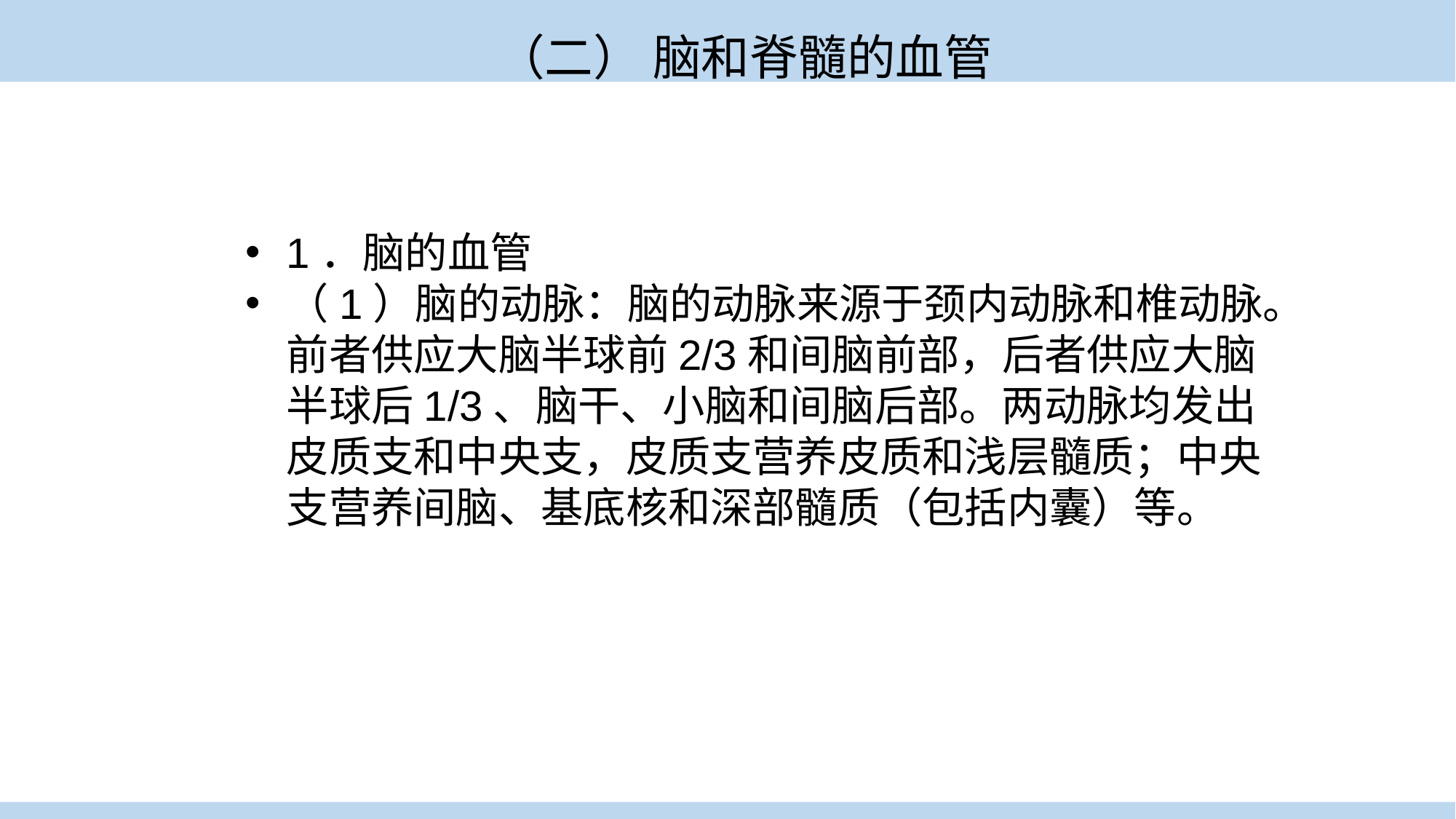

（二） 脑和脊髓的血管
1．脑的血管
（1）脑的动脉：脑的动脉来源于颈内动脉和椎动脉。前者供应大脑半球前2/3和间脑前部，后者供应大脑半球后1/3、脑干、小脑和间脑后部。两动脉均发出皮质支和中央支，皮质支营养皮质和浅层髓质；中央支营养间脑、基底核和深部髓质（包括内囊）等。